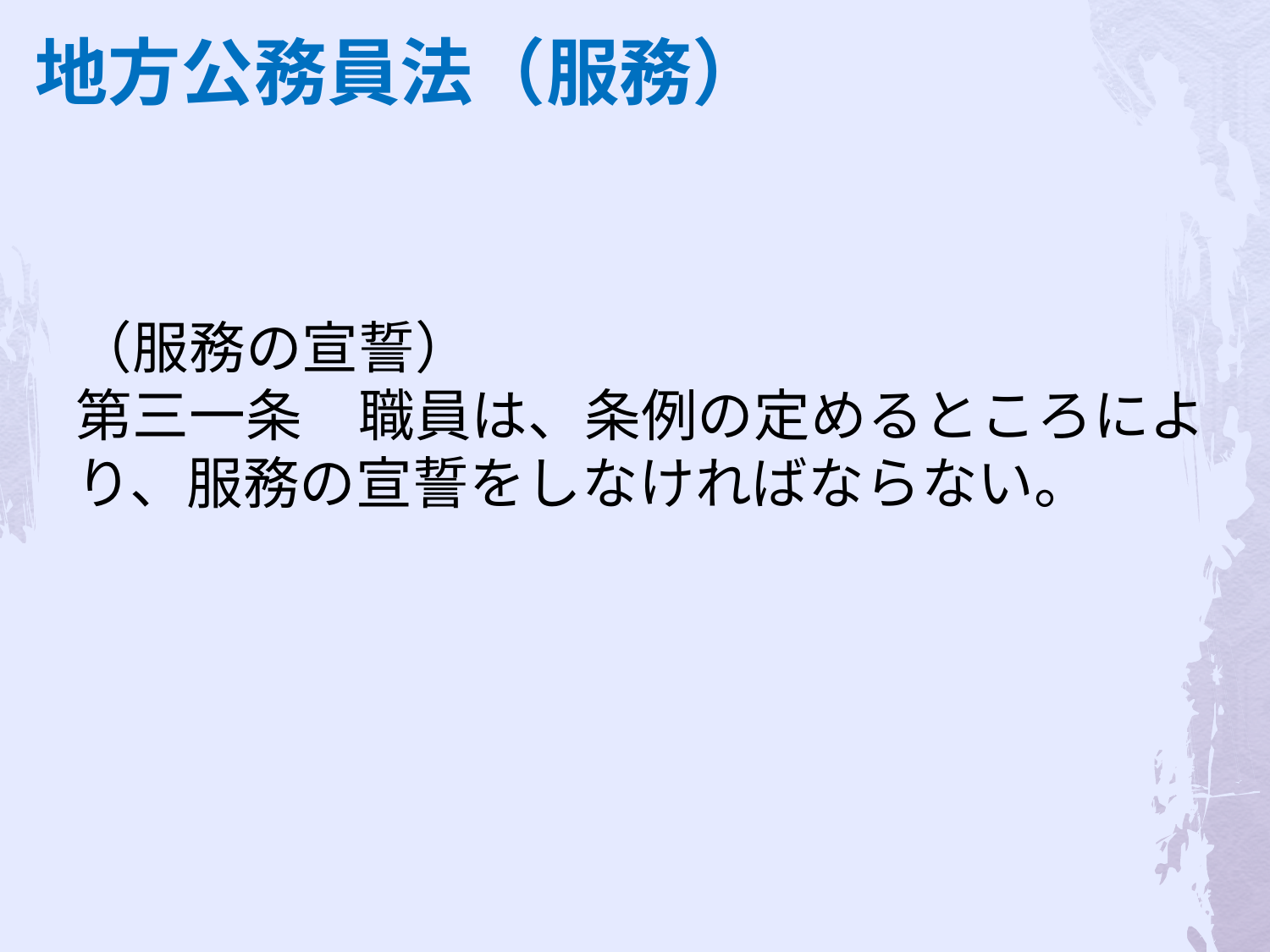

地方公務員法（服務）
（服務の宣誓）
第三一条　職員は、条例の定めるところにより、服務の宣誓をしなければならない。